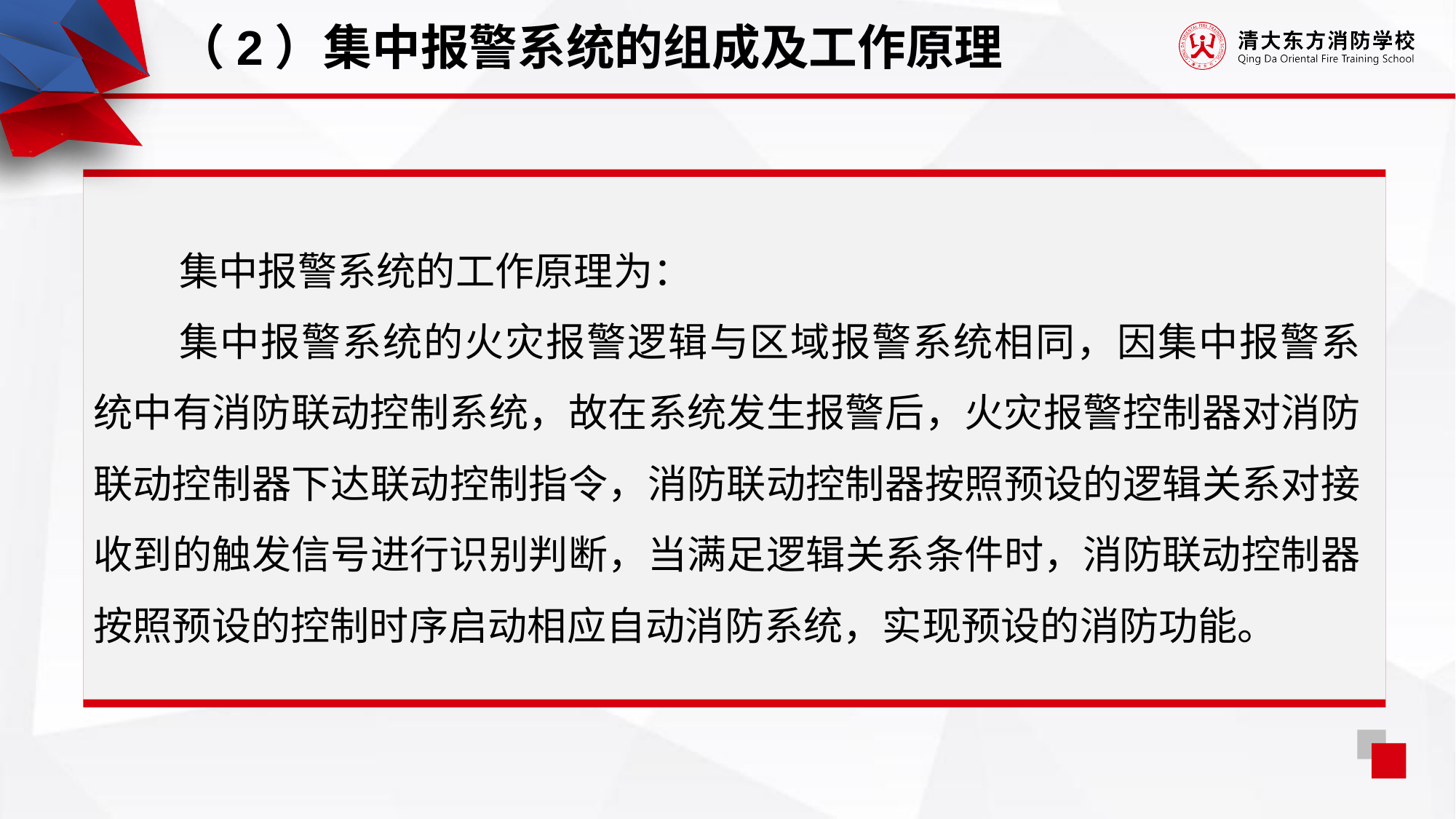

（2）集中报警系统的组成及工作原理

集中报警系统的工作原理为：
集中报警系统的火灾报警逻辑与区域报警系统相同，因集中报警系统中有消防联动控制系统，故在系统发生报警后，火灾报警控制器对消防联动控制器下达联动控制指令，消防联动控制器按照预设的逻辑关系对接收到的触发信号进行识别判断，当满足逻辑关系条件时，消防联动控制器按照预设的控制时序启动相应自动消防系统，实现预设的消防功能。